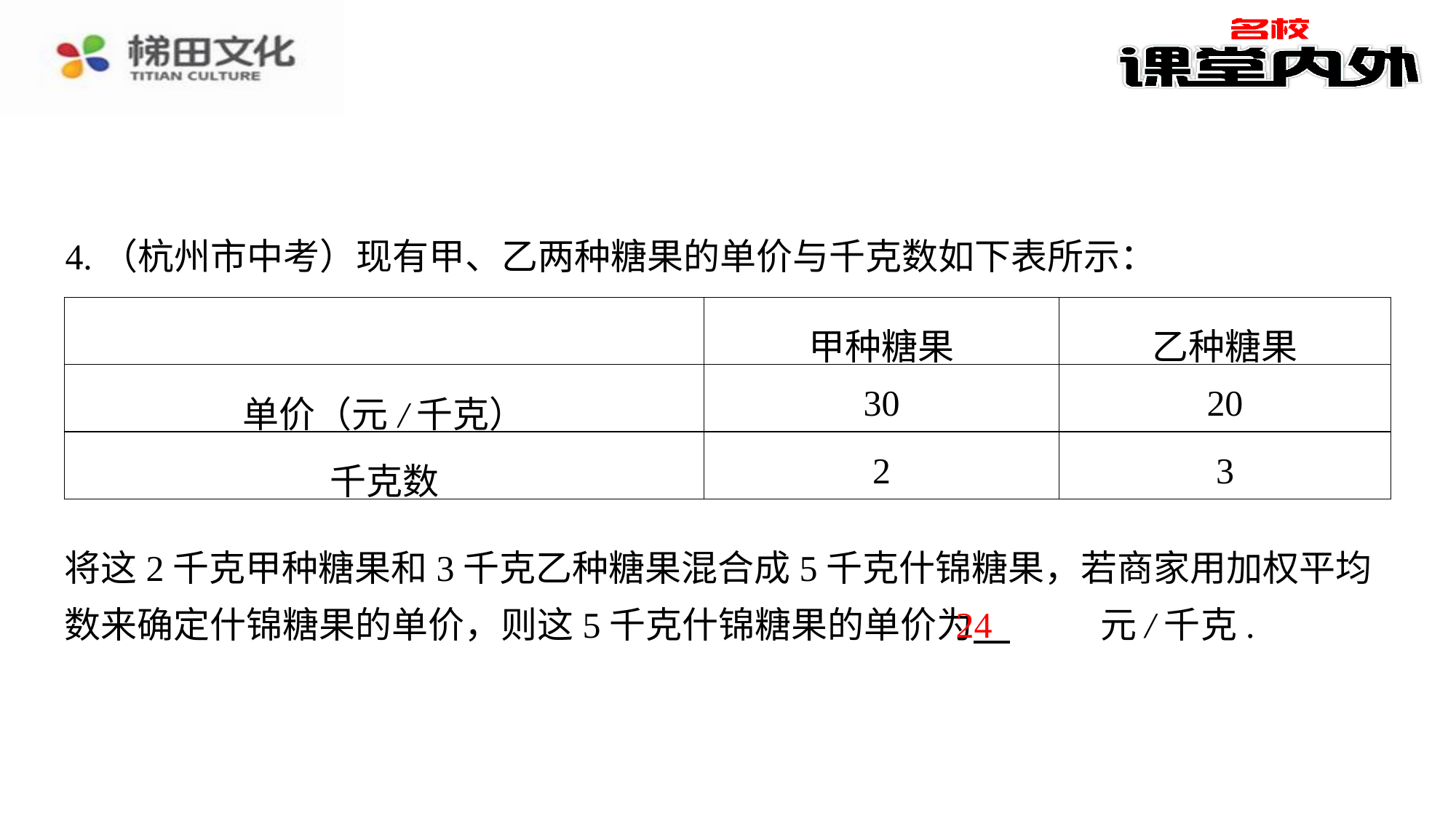

4.（杭州市中考）现有甲、乙两种糖果的单价与千克数如下表所示：
|  | 甲种糖果 | 乙种糖果 |
| --- | --- | --- |
| 单价（元/千克） | 30 | 20 |
| 千克数 | 2 | 3 |
将这2千克甲种糖果和3千克乙种糖果混合成5千克什锦糖果，若商家用加权平均数来确定什锦糖果的单价，则这5千克什锦糖果的单价为 　24　⁠元/千克.
24